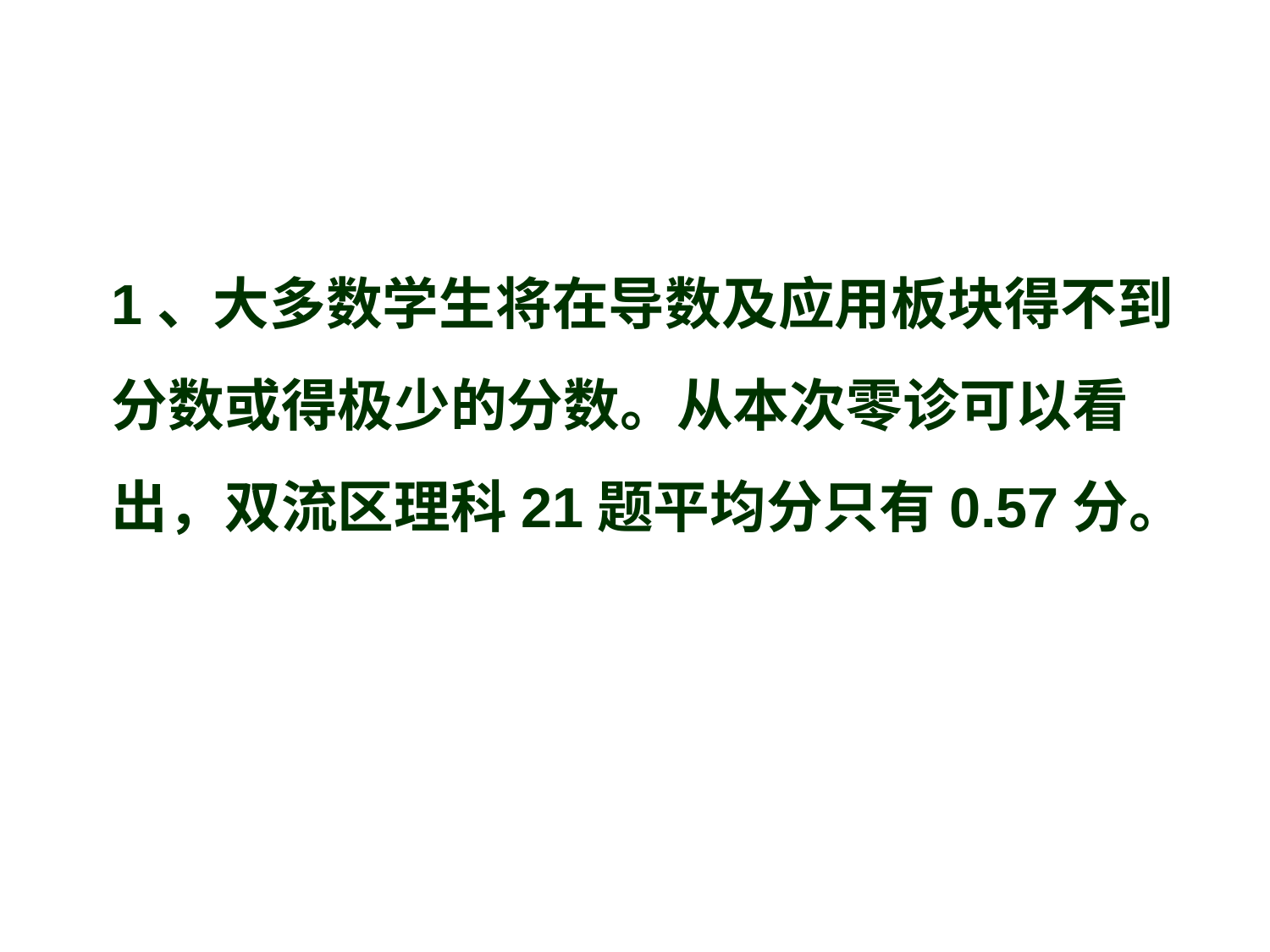

1、大多数学生将在导数及应用板块得不到分数或得极少的分数。从本次零诊可以看出，双流区理科21题平均分只有0.57分。